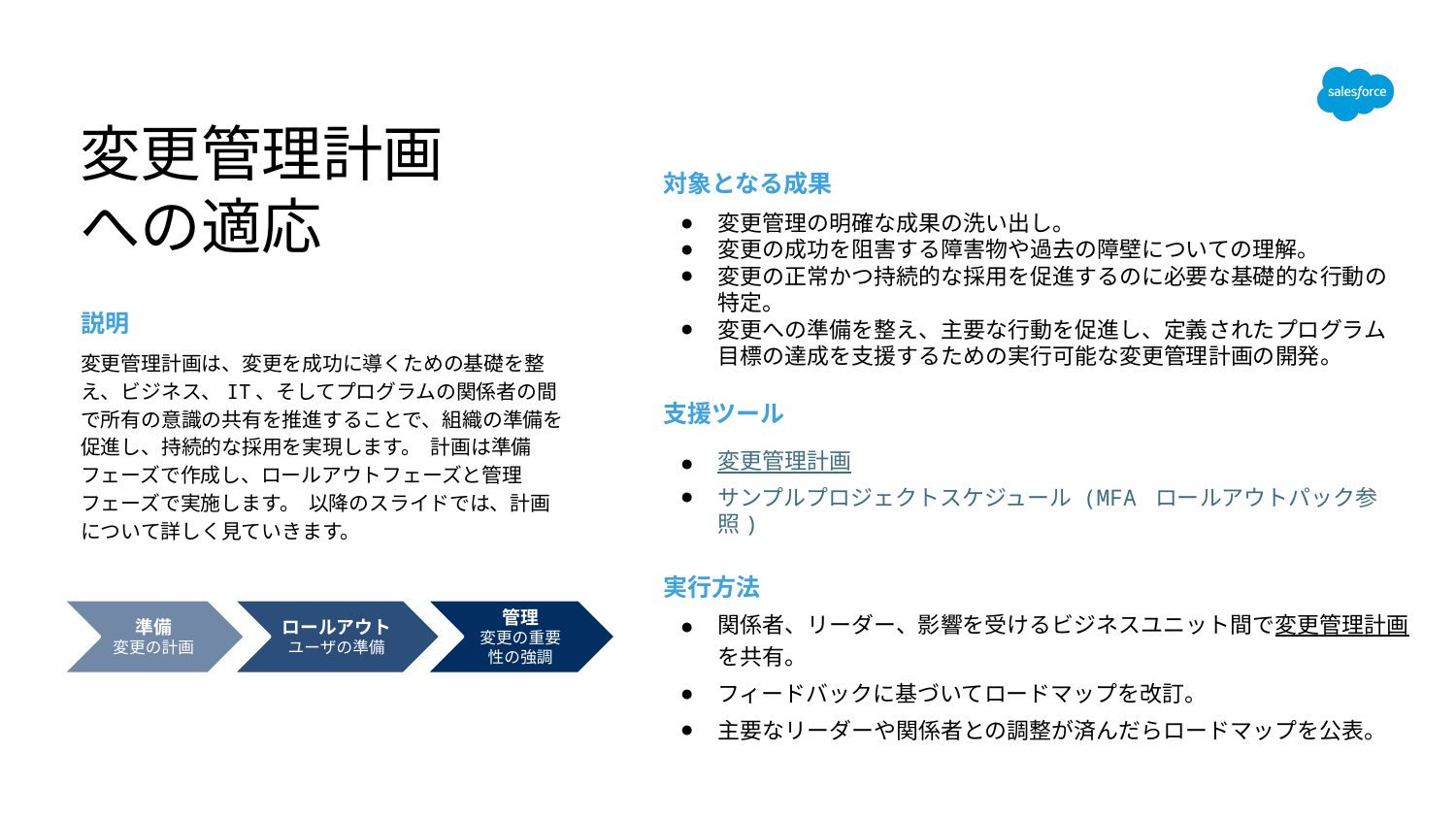

変更管理計画への適応
対象となる成果
変更管理の明確な成果の洗い出し。
変更の成功を阻害する障害物や過去の障壁についての理解。
変更の正常かつ持続的な採用を促進するのに必要な基礎的な行動の
特定。
変更への準備を整え、主要な行動を促進し、定義されたプログラム
目標の達成を支援するための実行可能な変更管理計画の開発。

支援ツール
変更管理計画
サンプルプロジェクトスケジュール (MFA ロールアウトパック参照)

実行方法
関係者、リーダー、影響を受けるビジネスユニット間で変更管理計画を共有。
フィードバックに基づいてロードマップを改訂。
主要なリーダーや関係者との調整が済んだらロードマップを公表。
# 説明
変更管理計画は、変更を成功に導くための基礎を整え、ビジネス、IT、そしてプログラムの関係者の間で所有の意識の共有を推進することで、組織の準備を促進し、持続的な採用を実現します。  計画は準備フェーズで作成し、ロールアウトフェーズと管理フェーズで実施します。  以降のスライドでは、計画について詳しく見ていきます。
準備
変更の計画
ロールアウト
ユーザの準備
管理
変更の重要性の強調